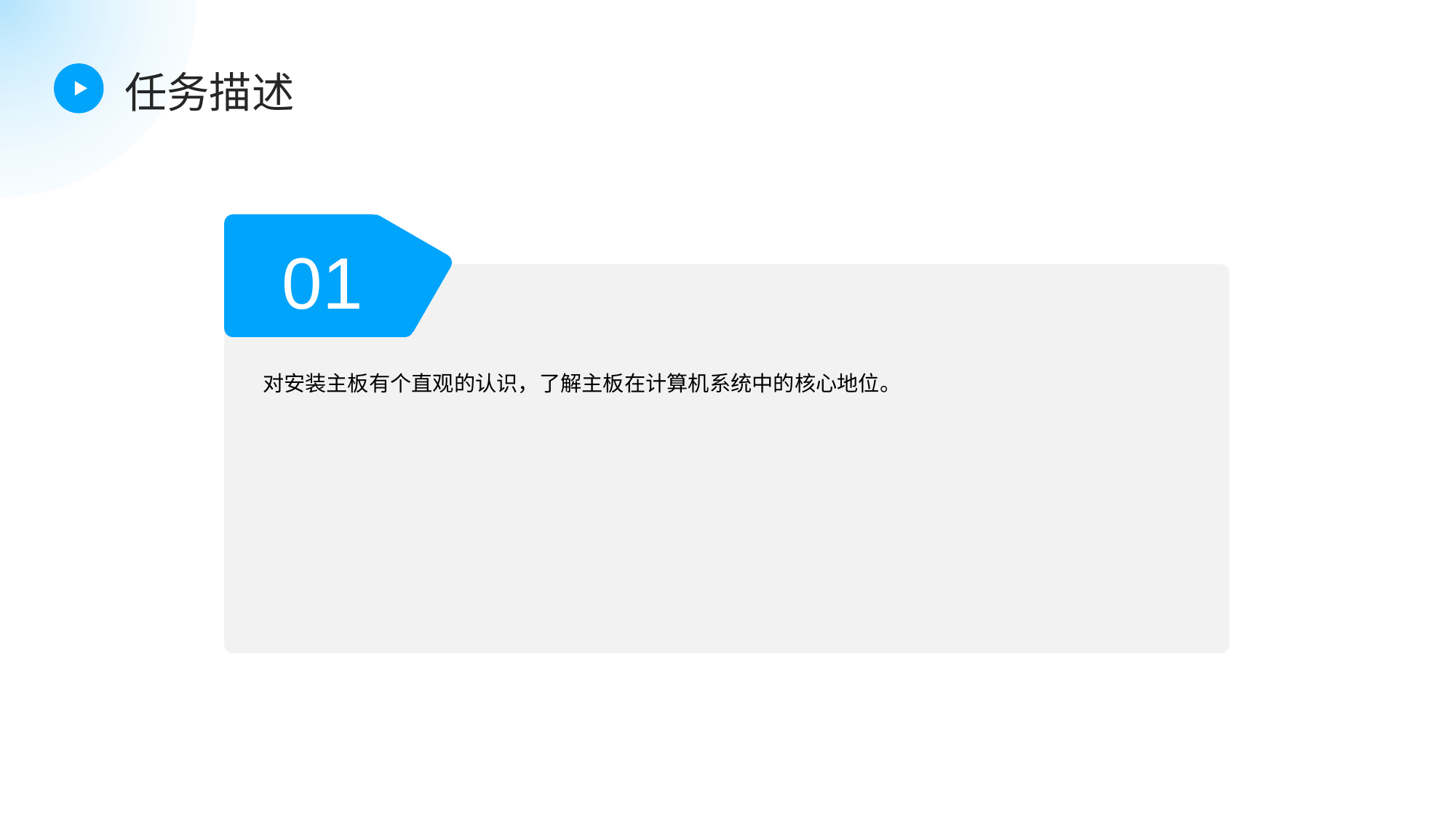

任务描述

01

对安装主板有个直观的认识，了解主板在计算机系统中的核心地位。